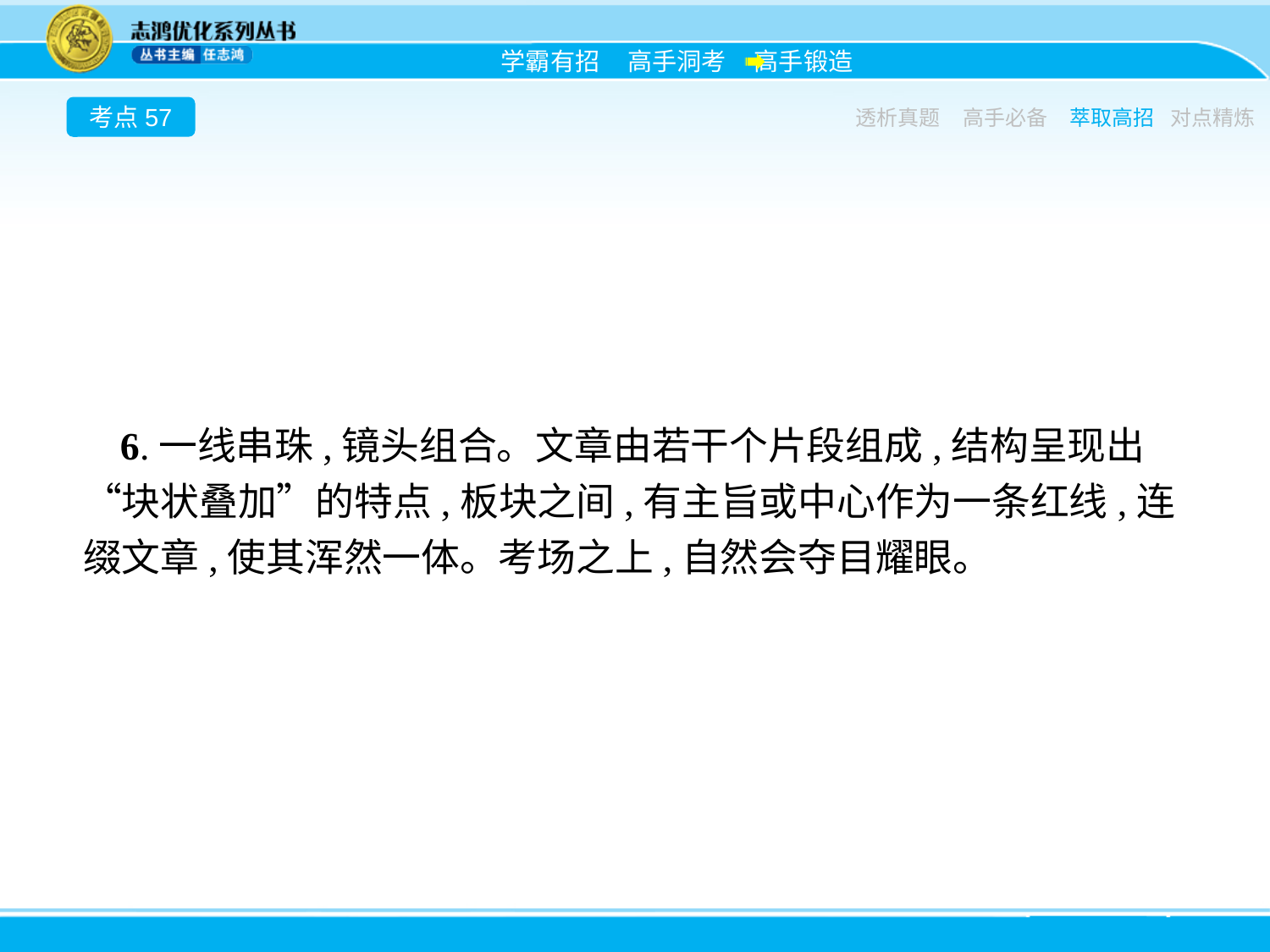

考点57
透析真题
高手必备
萃取高招
对点精炼
6.一线串珠,镜头组合。文章由若干个片段组成,结构呈现出“块状叠加”的特点,板块之间,有主旨或中心作为一条红线,连缀文章,使其浑然一体。考场之上,自然会夺目耀眼。